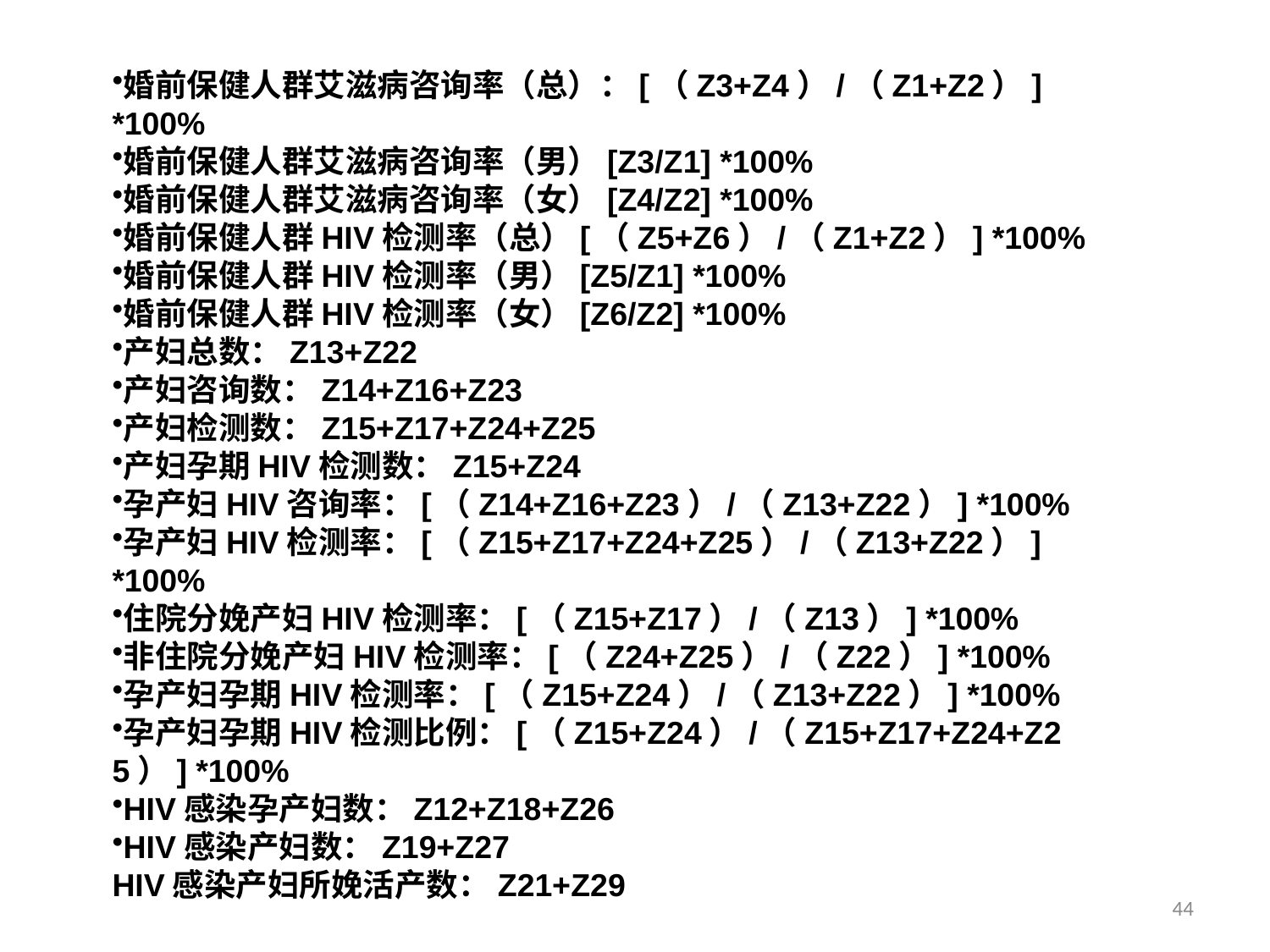

婚前保健人群艾滋病咨询率（总）：[（Z3+Z4）/（Z1+Z2）] *100%
婚前保健人群艾滋病咨询率（男）[Z3/Z1] *100%
婚前保健人群艾滋病咨询率（女）[Z4/Z2] *100%
婚前保健人群HIV检测率（总）[（Z5+Z6）/（Z1+Z2）] *100%
婚前保健人群HIV检测率（男）[Z5/Z1] *100%
婚前保健人群HIV检测率（女）[Z6/Z2] *100%
产妇总数：Z13+Z22
产妇咨询数：Z14+Z16+Z23
产妇检测数：Z15+Z17+Z24+Z25
产妇孕期HIV检测数：Z15+Z24
孕产妇HIV咨询率：[（Z14+Z16+Z23）/（Z13+Z22）] *100%
孕产妇HIV检测率：[（Z15+Z17+Z24+Z25）/（Z13+Z22）] *100%
住院分娩产妇HIV检测率：[（Z15+Z17）/（Z13）] *100%
非住院分娩产妇HIV检测率：[（Z24+Z25）/（Z22）] *100%
孕产妇孕期HIV检测率：[（Z15+Z24）/（Z13+Z22）] *100%
孕产妇孕期HIV检测比例：[（Z15+Z24）/（Z15+Z17+Z24+Z25）] *100%
HIV感染孕产妇数：Z12+Z18+Z26
HIV感染产妇数：Z19+Z27
HIV感染产妇所娩活产数：Z21+Z29
44